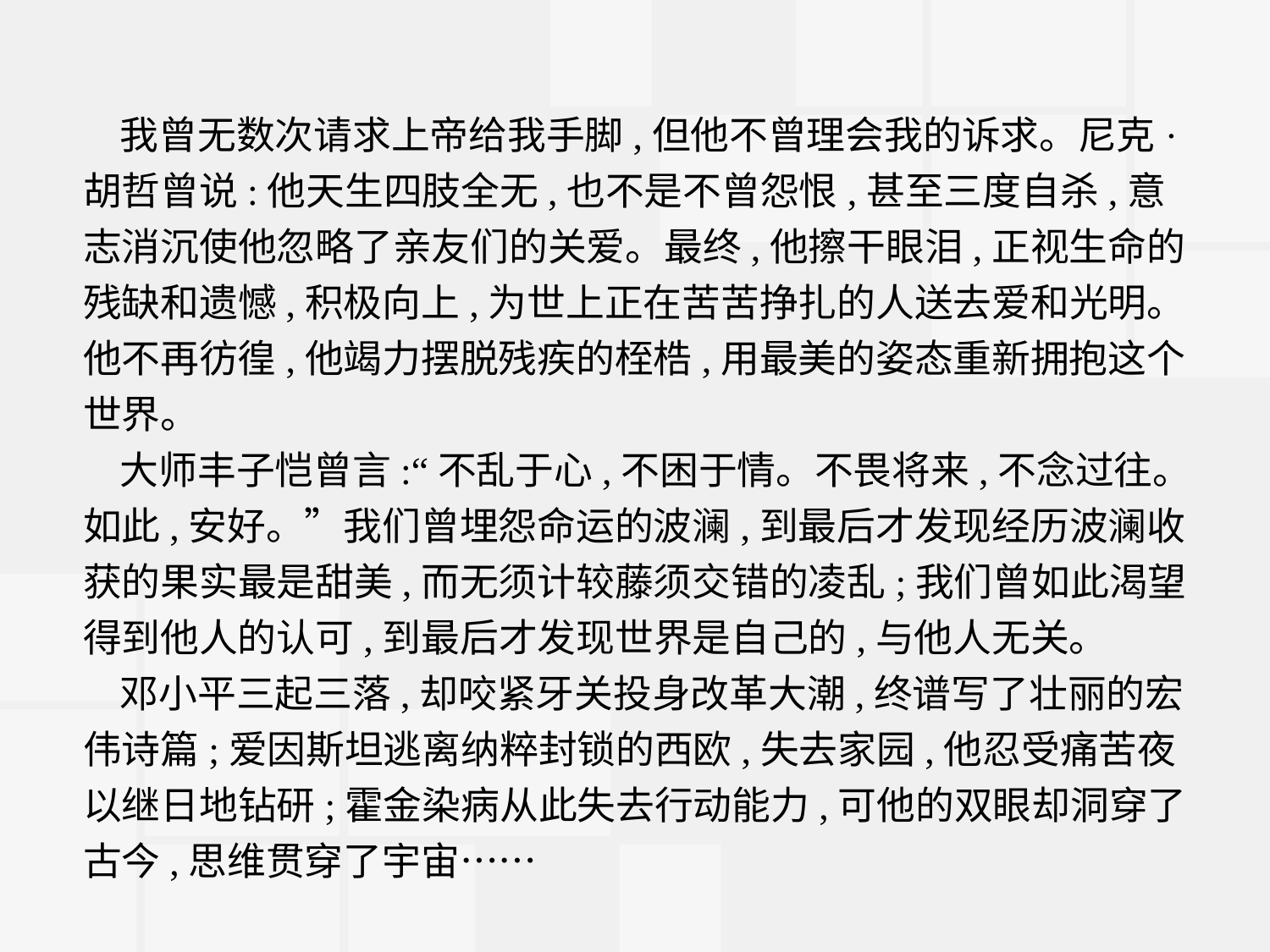

我曾无数次请求上帝给我手脚,但他不曾理会我的诉求。尼克·胡哲曾说:他天生四肢全无,也不是不曾怨恨,甚至三度自杀,意志消沉使他忽略了亲友们的关爱。最终,他擦干眼泪,正视生命的残缺和遗憾,积极向上,为世上正在苦苦挣扎的人送去爱和光明。他不再彷徨,他竭力摆脱残疾的桎梏,用最美的姿态重新拥抱这个世界。
大师丰子恺曾言:“不乱于心,不困于情。不畏将来,不念过往。如此,安好。”我们曾埋怨命运的波澜,到最后才发现经历波澜收获的果实最是甜美,而无须计较藤须交错的凌乱;我们曾如此渴望得到他人的认可,到最后才发现世界是自己的,与他人无关。
邓小平三起三落,却咬紧牙关投身改革大潮,终谱写了壮丽的宏伟诗篇;爱因斯坦逃离纳粹封锁的西欧,失去家园,他忍受痛苦夜以继日地钻研;霍金染病从此失去行动能力,可他的双眼却洞穿了古今,思维贯穿了宇宙……